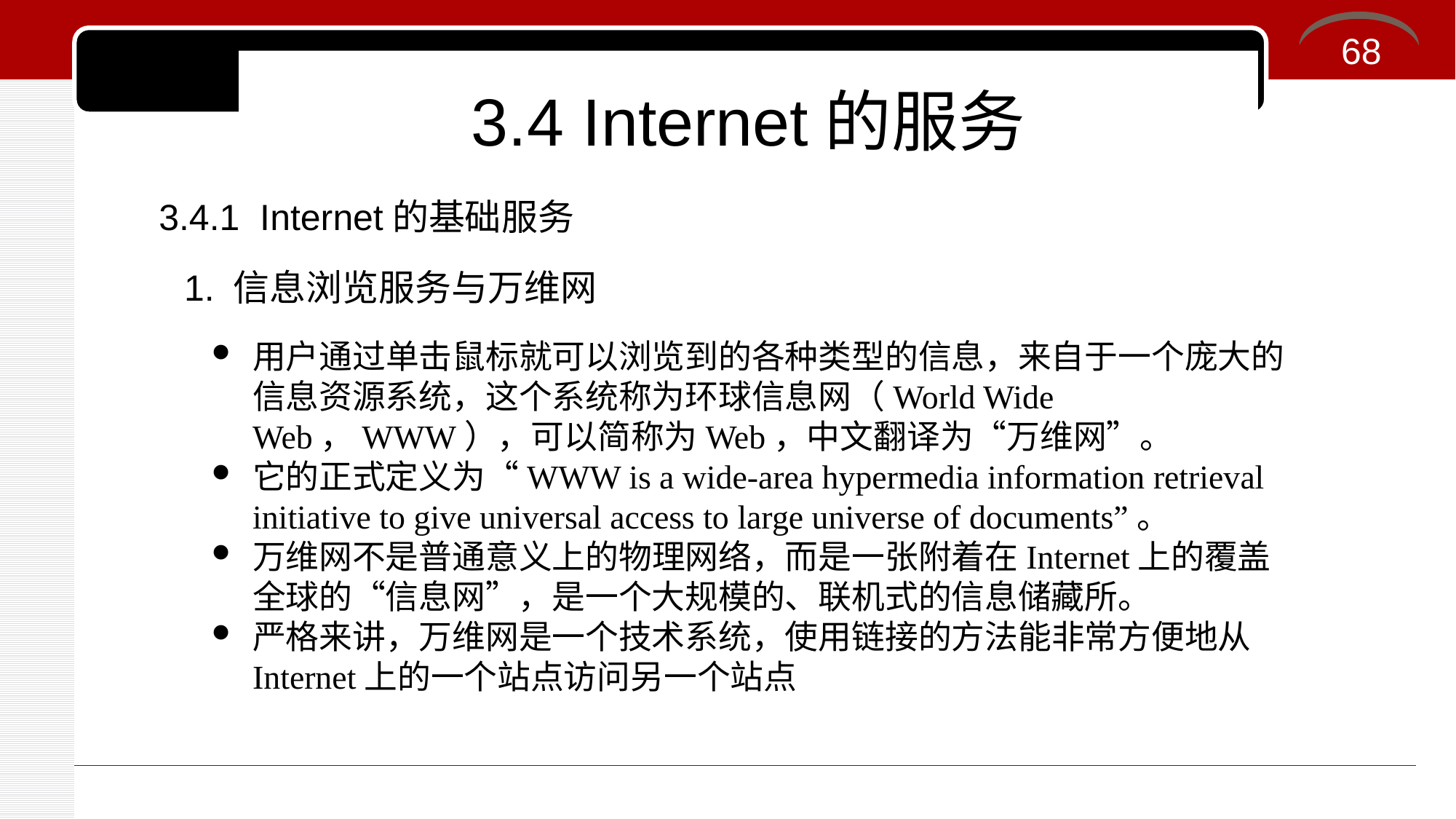

68
# 3.4 Internet的服务
3.4.1  Internet的基础服务
1. 信息浏览服务与万维网
用户通过单击鼠标就可以浏览到的各种类型的信息，来自于一个庞大的信息资源系统，这个系统称为环球信息网（World Wide Web，WWW），可以简称为Web，中文翻译为“万维网”。
它的正式定义为“WWW is a wide-area hypermedia information retrieval initiative to give universal access to large universe of documents”。
万维网不是普通意义上的物理网络，而是一张附着在Internet上的覆盖全球的“信息网”，是一个大规模的、联机式的信息储藏所。
严格来讲，万维网是一个技术系统，使用链接的方法能非常方便地从Internet上的一个站点访问另一个站点